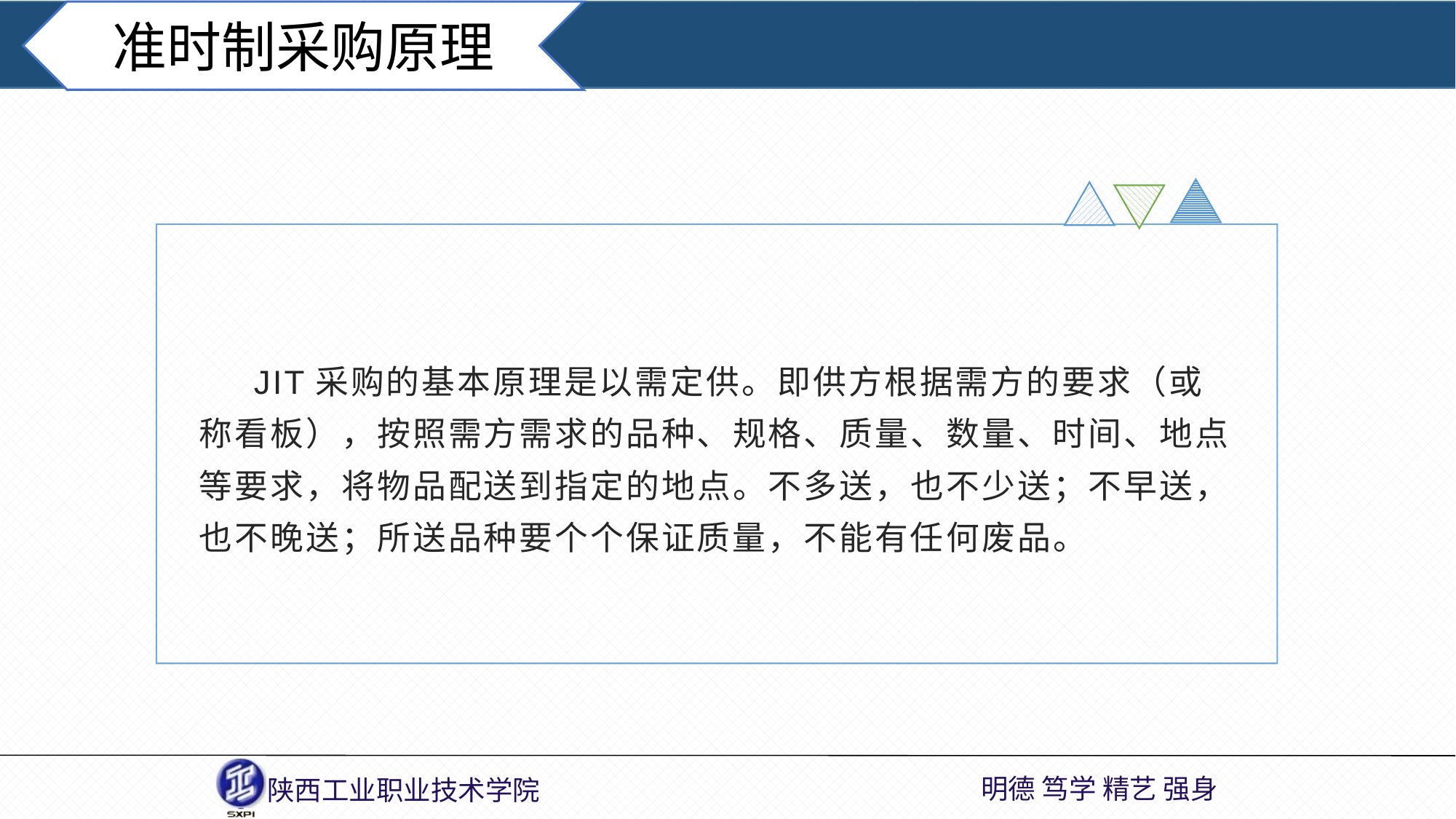

准时制采购原理

JIT采购的基本原理是以需定供。即供方根据需方的要求（或称看板），按照需方需求的品种、规格、质量、数量、时间、地点等要求，将物品配送到指定的地点。不多送，也不少送；不早送，也不晚送；所送品种要个个保证质量，不能有任何废品。